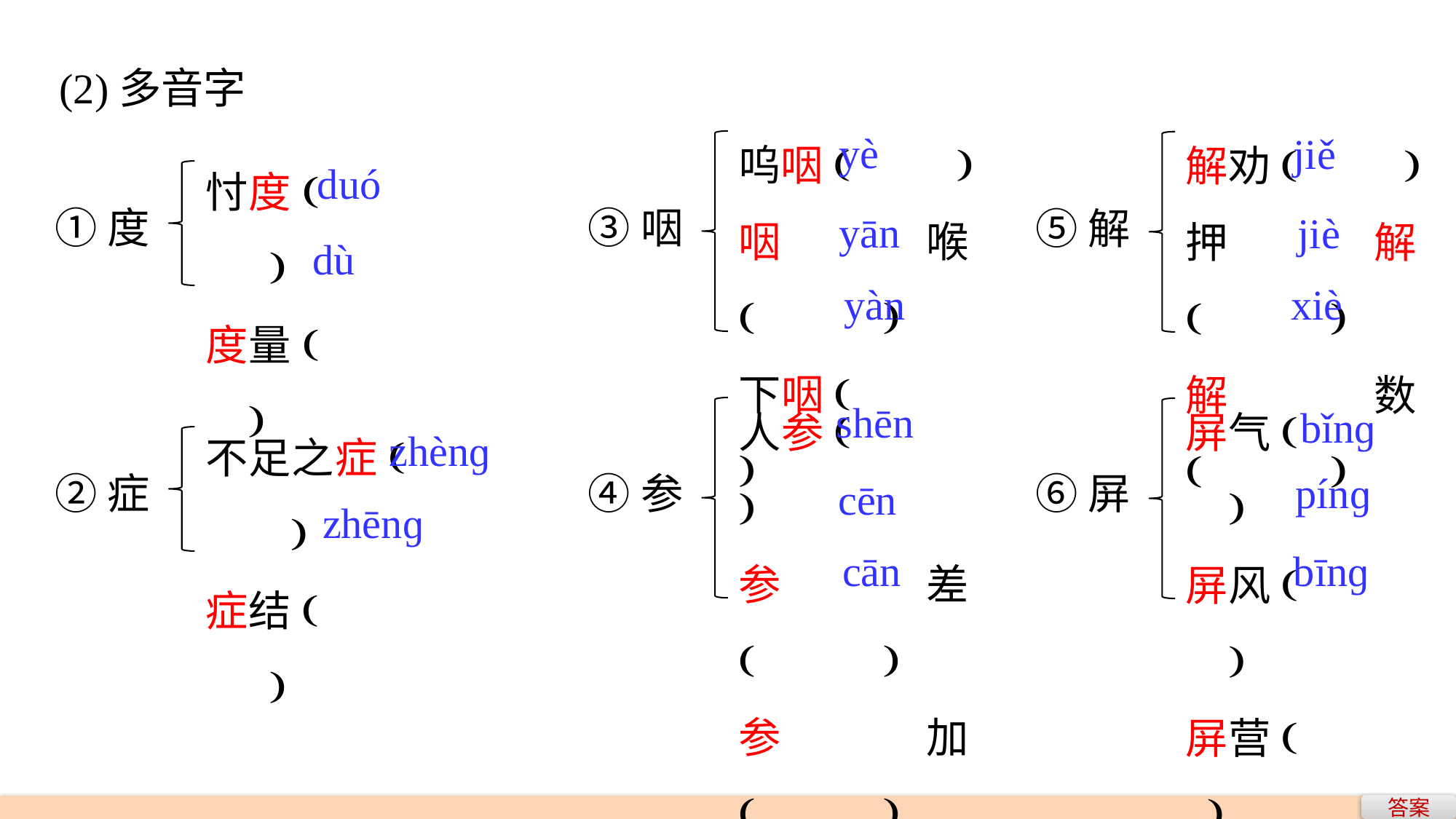

(2)多音字
呜咽(     )
咽喉(      )
下咽(       )
解劝(     )
押解(      )
解数(      )
yè
jiě

忖度(       )
度量(      )
duó

①度
③咽
⑤解
yān
jiè
dù
yàn
xiè
人参(       )
参差(      )
参加(      )
屏气(         )
屏风(         )
屏营(        )
shēn
bǐnɡ

不足之症(         )
症结(            )
zhènɡ

pínɡ
②症
④参
⑥屏
cēn
zhēnɡ
cān
bīnɡ
答案